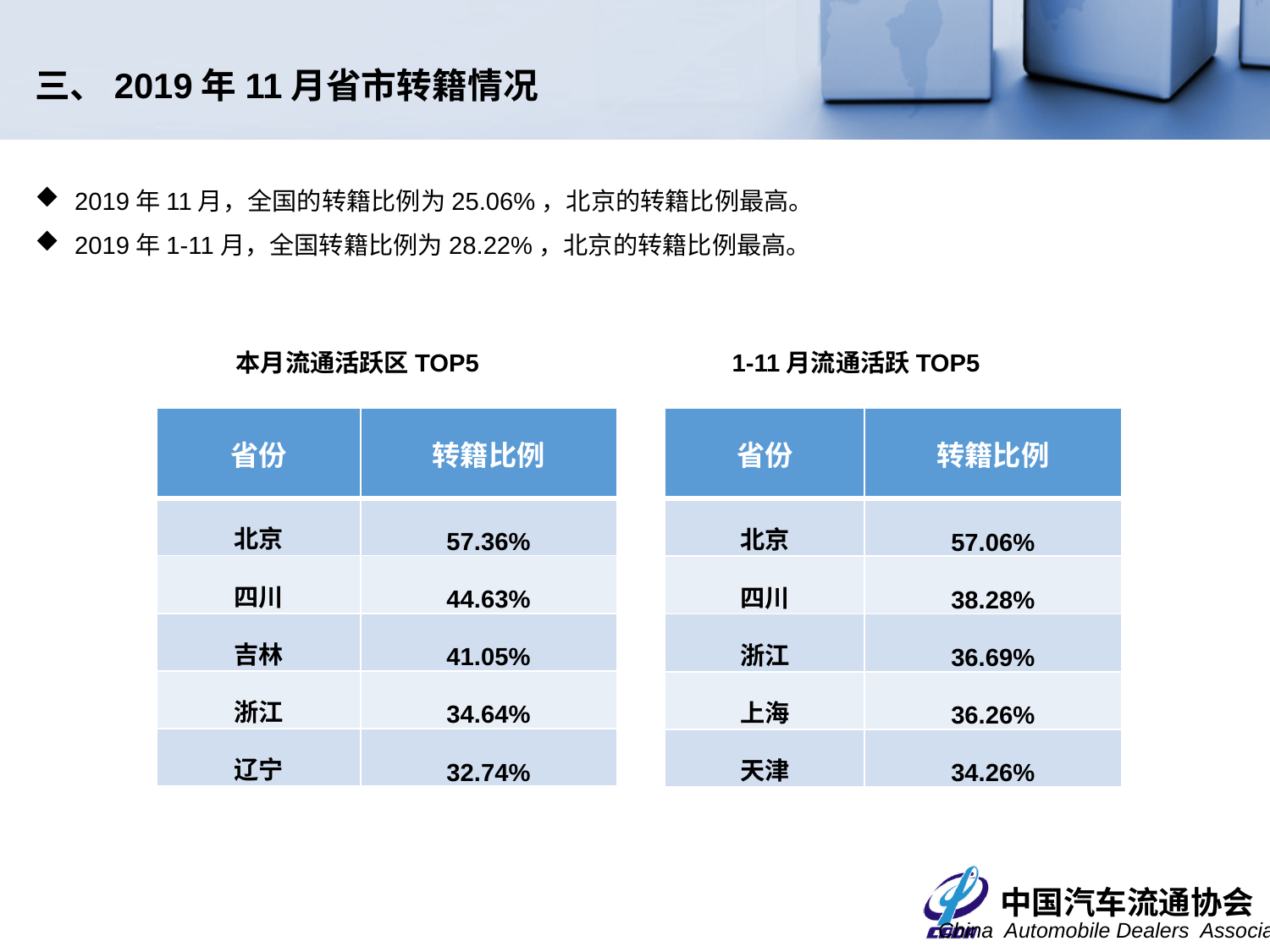

三、2019年11月省市转籍情况
2019年11月，全国的转籍比例为25.06%，北京的转籍比例最高。
2019年1-11月，全国转籍比例为28.22%，北京的转籍比例最高。
本月流通活跃区TOP5
1-11月流通活跃TOP5
| 省份 | 转籍比例 |
| --- | --- |
| 北京 | 57.36% |
| 四川 | 44.63% |
| 吉林 | 41.05% |
| 浙江 | 34.64% |
| 辽宁 | 32.74% |
| 省份 | 转籍比例 |
| --- | --- |
| 北京 | 57.06% |
| 四川 | 38.28% |
| 浙江 | 36.69% |
| 上海 | 36.26% |
| 天津 | 34.26% |